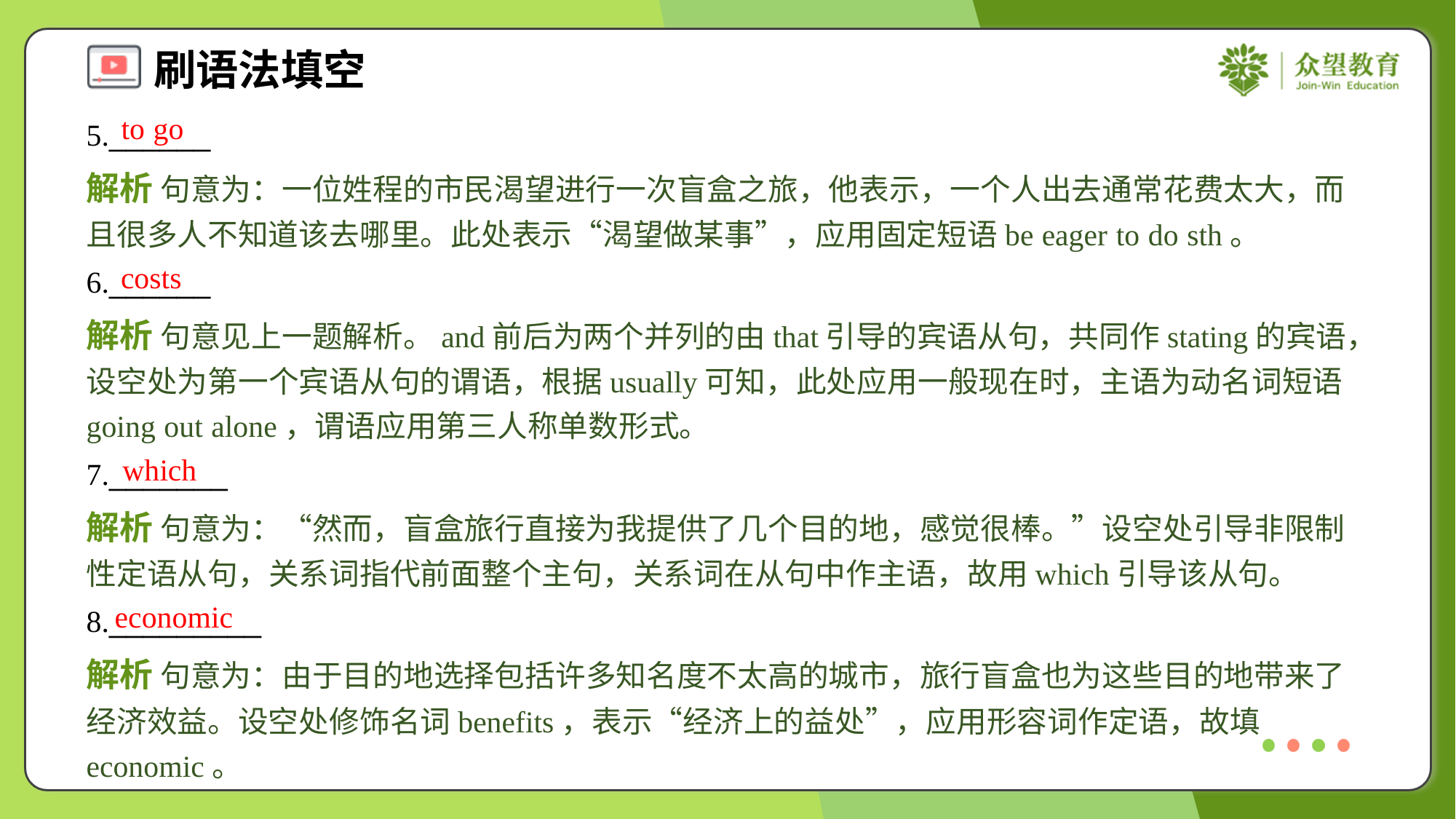

to go
5.______
解析 句意为：一位姓程的市民渴望进行一次盲盒之旅，他表示，一个人出去通常花费太大，而且很多人不知道该去哪里。此处表示“渴望做某事”，应用固定短语be eager to do sth。
costs
6.______
解析 句意见上一题解析。and前后为两个并列的由that引导的宾语从句，共同作stating的宾语，设空处为第一个宾语从句的谓语，根据usually可知，此处应用一般现在时，主语为动名词短语going out alone，谓语应用第三人称单数形式。
which
7._______
解析 句意为：“然而，盲盒旅行直接为我提供了几个目的地，感觉很棒。”设空处引导非限制性定语从句，关系词指代前面整个主句，关系词在从句中作主语，故用which引导该从句。
economic
8._________
解析 句意为：由于目的地选择包括许多知名度不太高的城市，旅行盲盒也为这些目的地带来了经济效益。设空处修饰名词benefits，表示“经济上的益处”，应用形容词作定语，故填economic。